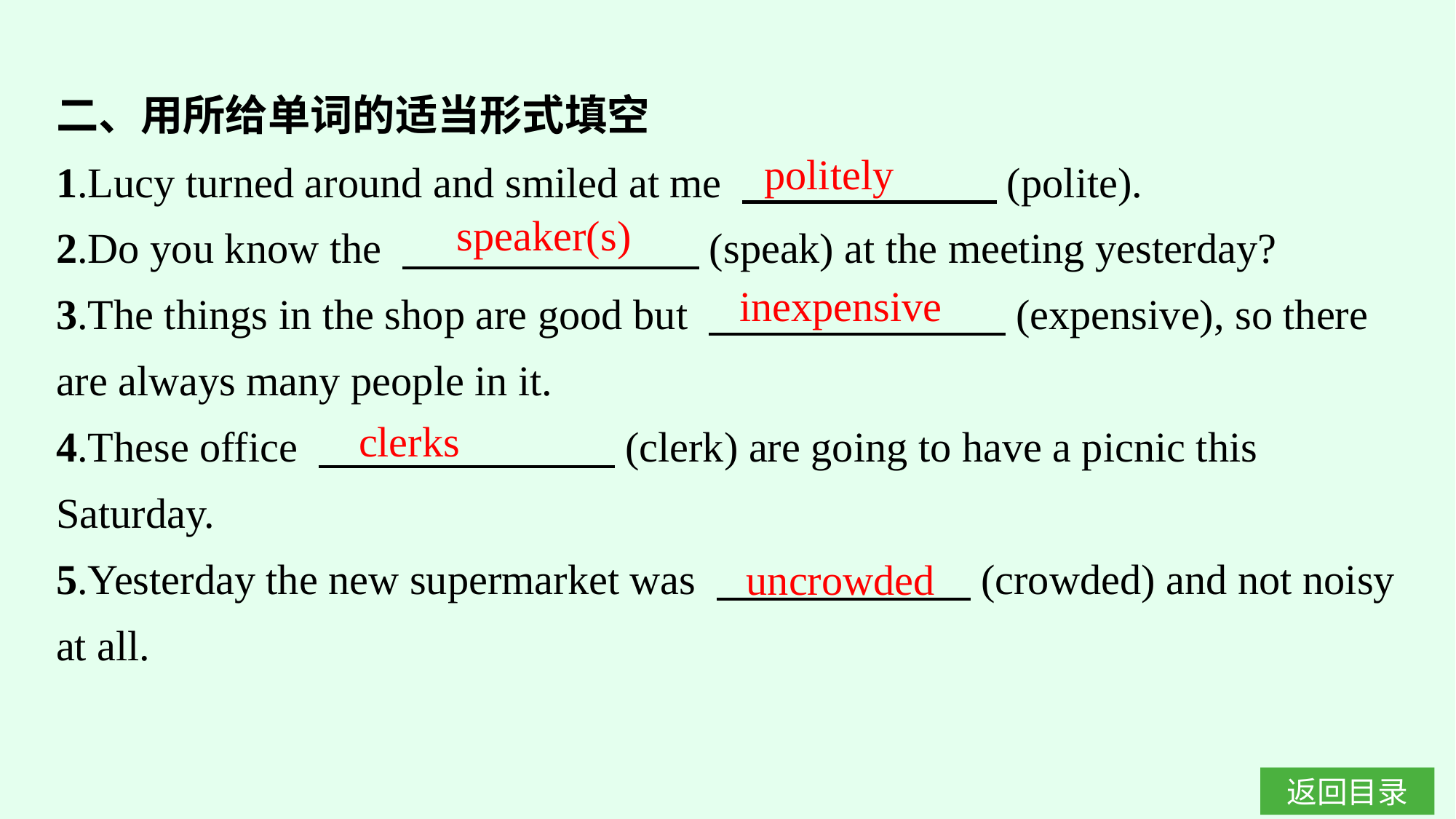

二、用所给单词的适当形式填空
1.Lucy turned around and smiled at me 　　　　　　(polite).
2.Do you know the 　　　　　　　(speak) at the meeting yesterday?
3.The things in the shop are good but 　　　　　　　(expensive), so there are always many people in it.
4.These office 　　　　　　　(clerk) are going to have a picnic this Saturday.
5.Yesterday the new supermarket was 　　　　　　(crowded) and not noisy at all.
politely
speaker(s)
inexpensive
clerks
uncrowded